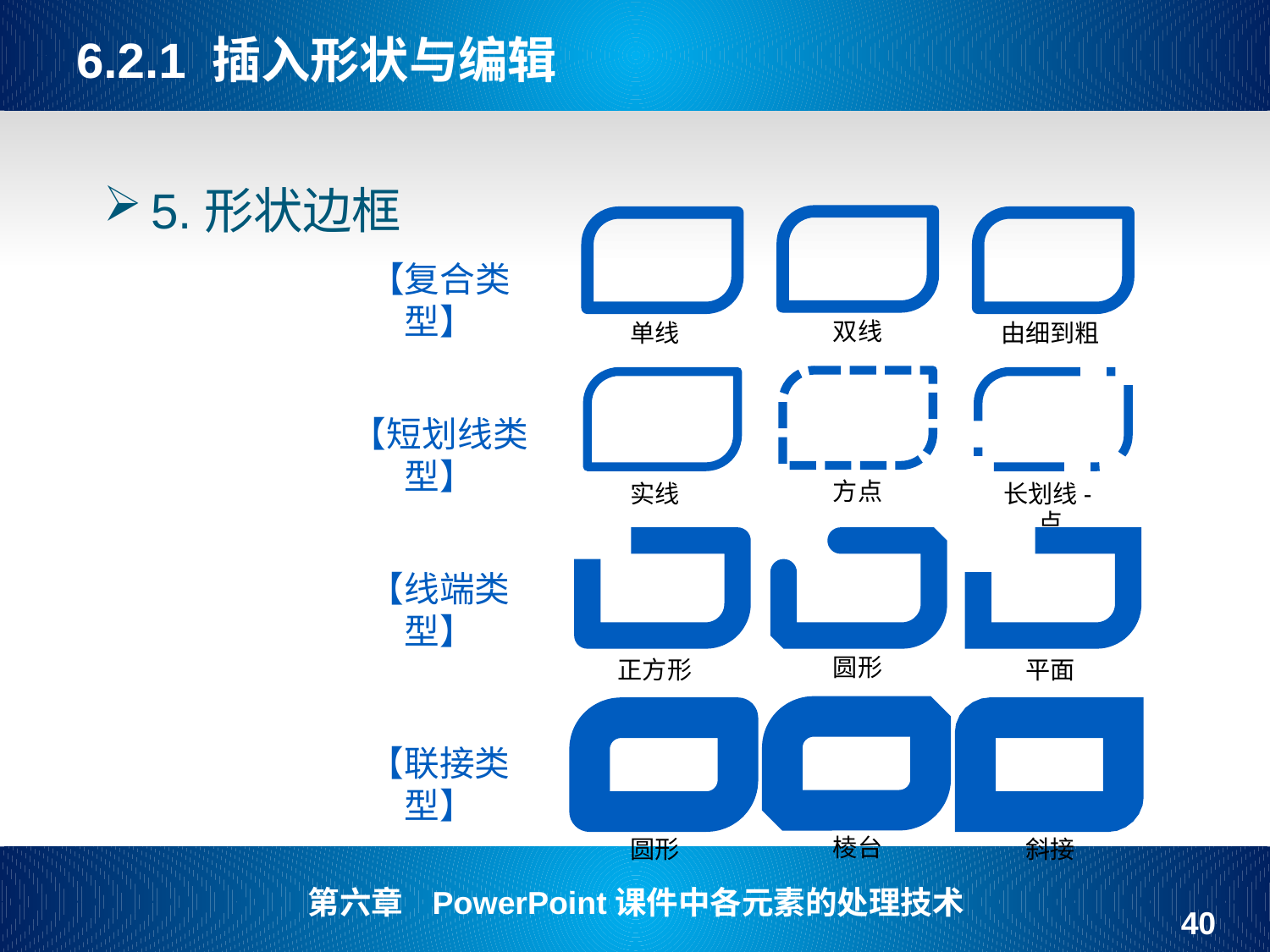

# 6.2.1 插入形状与编辑
5.形状边框

双线
单线
由细到粗
【复合类型】

方点
实线
长划线-点
【短划线类型】

圆形
正方形
平面
【线端类型】

棱台
圆形
斜接
【联接类型】
40